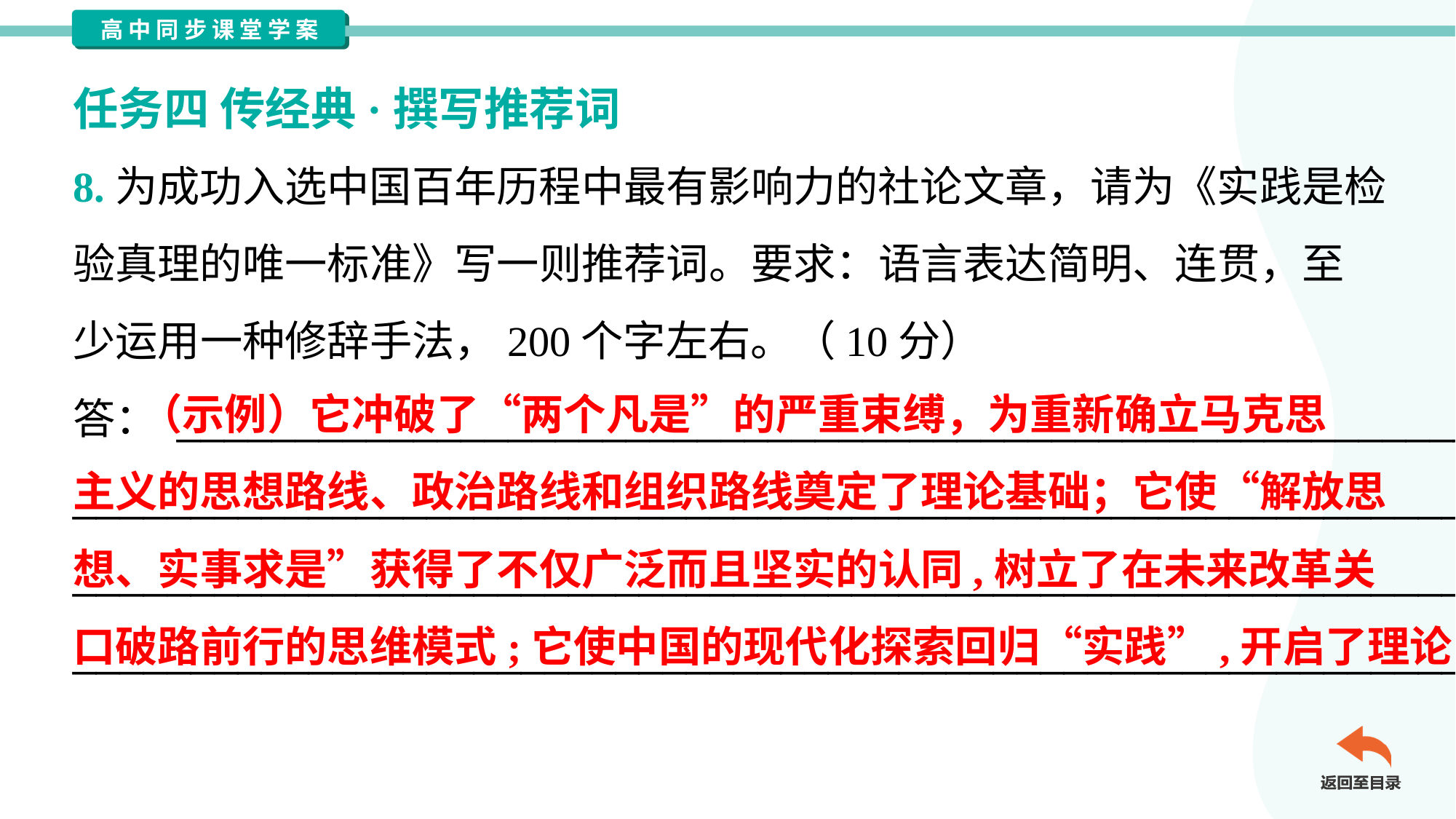

任务四 传经典·撰写推荐词
8.为成功入选中国百年历程中最有影响力的社论文章，请为《实践是检
验真理的唯一标准》写一则推荐词。要求：语言表达简明、连贯，至
少运用一种修辞手法，200个字左右。（10分）
答： ________________________________________________________
_____________________________________________________________
_____________________________________________________________
_____________________________________________________________
      （示例）它冲破了“两个凡是”的严重束缚，为重新确立马克思
主义的思想路线、政治路线和组织路线奠定了理论基础；它使“解放思
想、实事求是”获得了不仅广泛而且坚实的认同,树立了在未来改革关
口破路前行的思维模式;它使中国的现代化探索回归“实践”,开启了理论